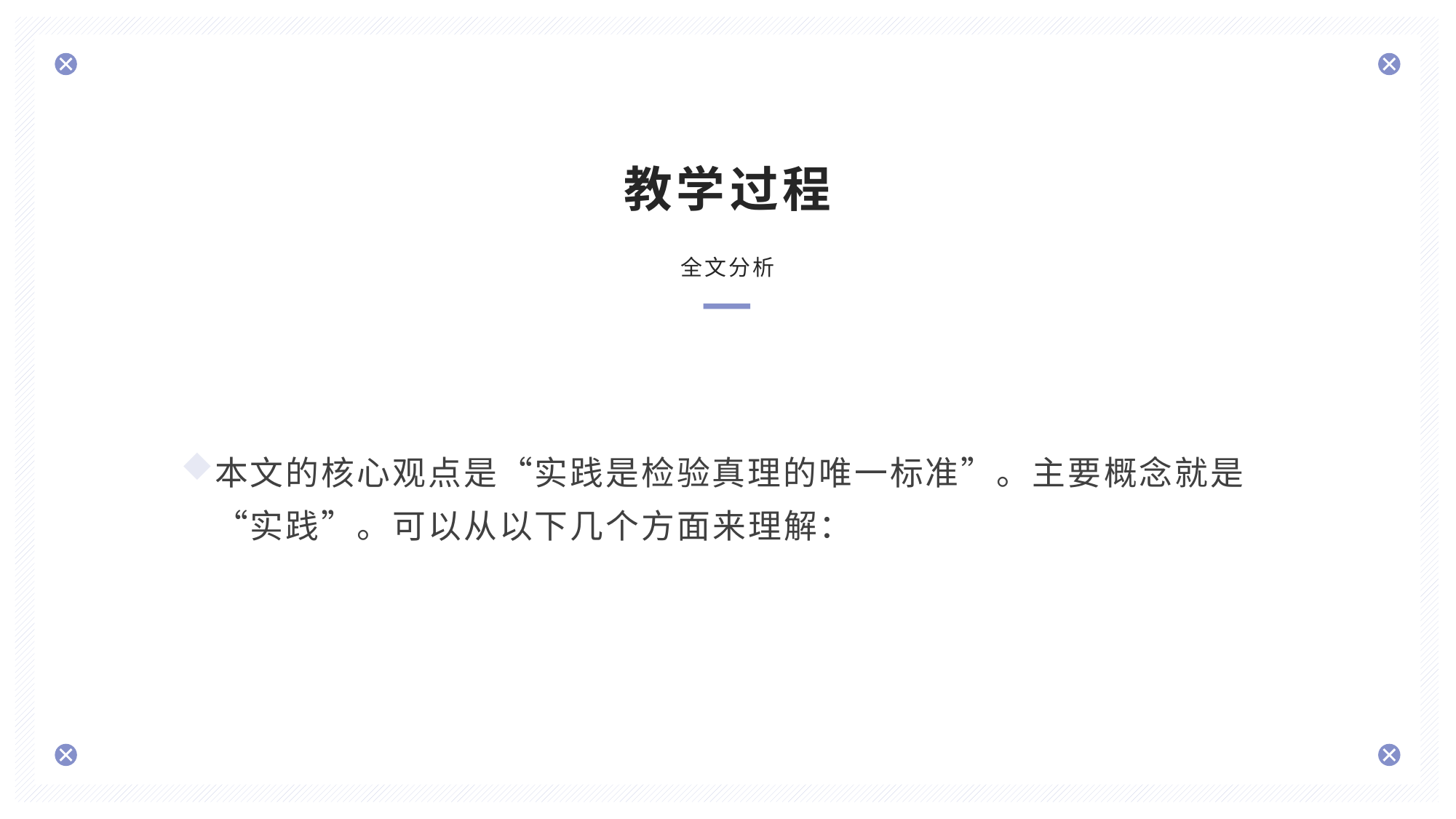

教学过程
全文分析

本文的核心观点是“实践是检验真理的唯一标准”。主要概念就是“实践”。可以从以下几个方面来理解：